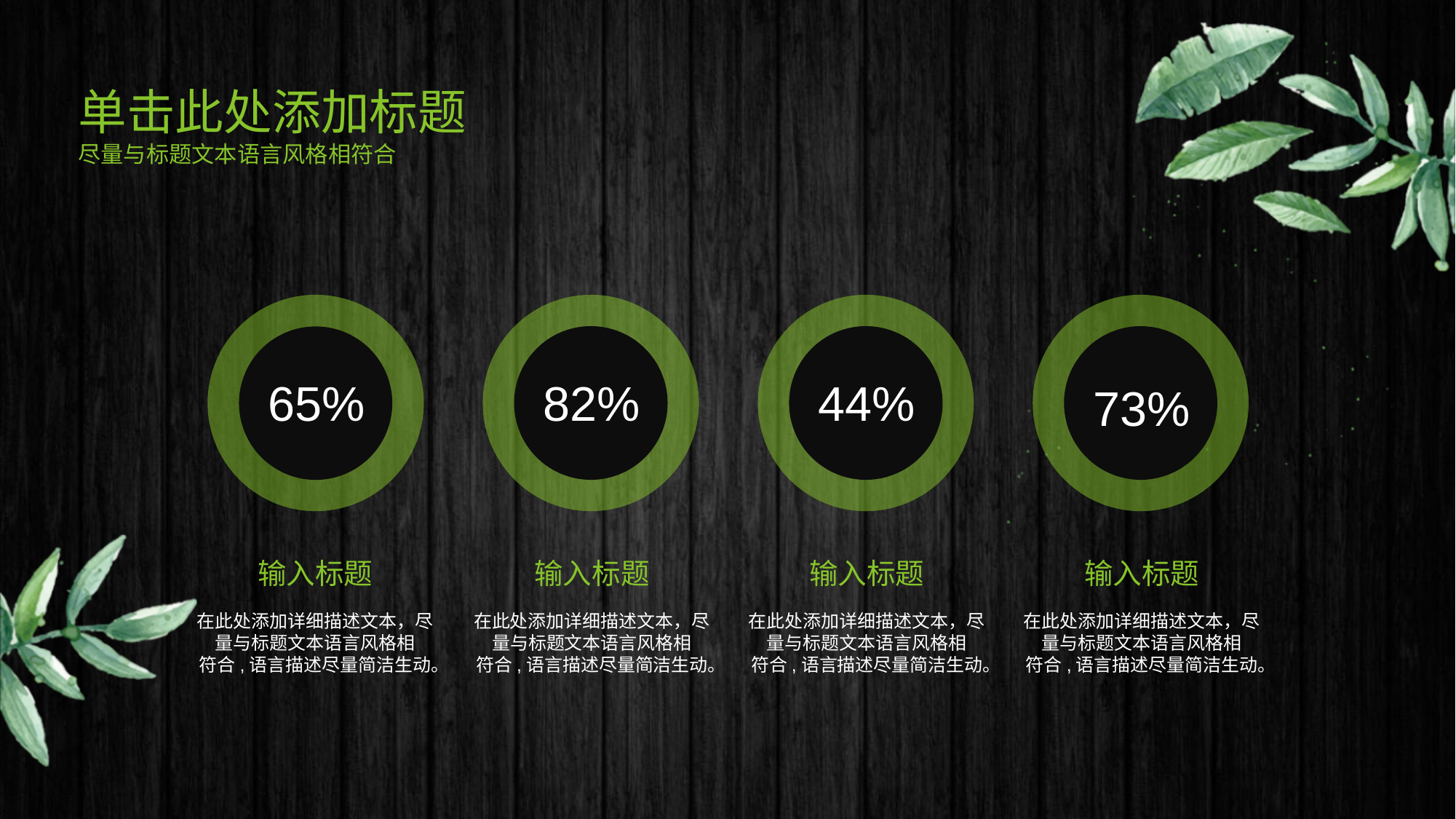

单击此处添加标题
尽量与标题文本语言风格相符合

65%

82%

44%

73%
输入标题

在此处添加详细描述文本，尽量与标题文本语言风格相
符合,语言描述尽量简洁生动。
输入标题

在此处添加详细描述文本，尽量与标题文本语言风格相
符合,语言描述尽量简洁生动。
输入标题

在此处添加详细描述文本，尽量与标题文本语言风格相
符合,语言描述尽量简洁生动。
输入标题

在此处添加详细描述文本，尽量与标题文本语言风格相
符合,语言描述尽量简洁生动。